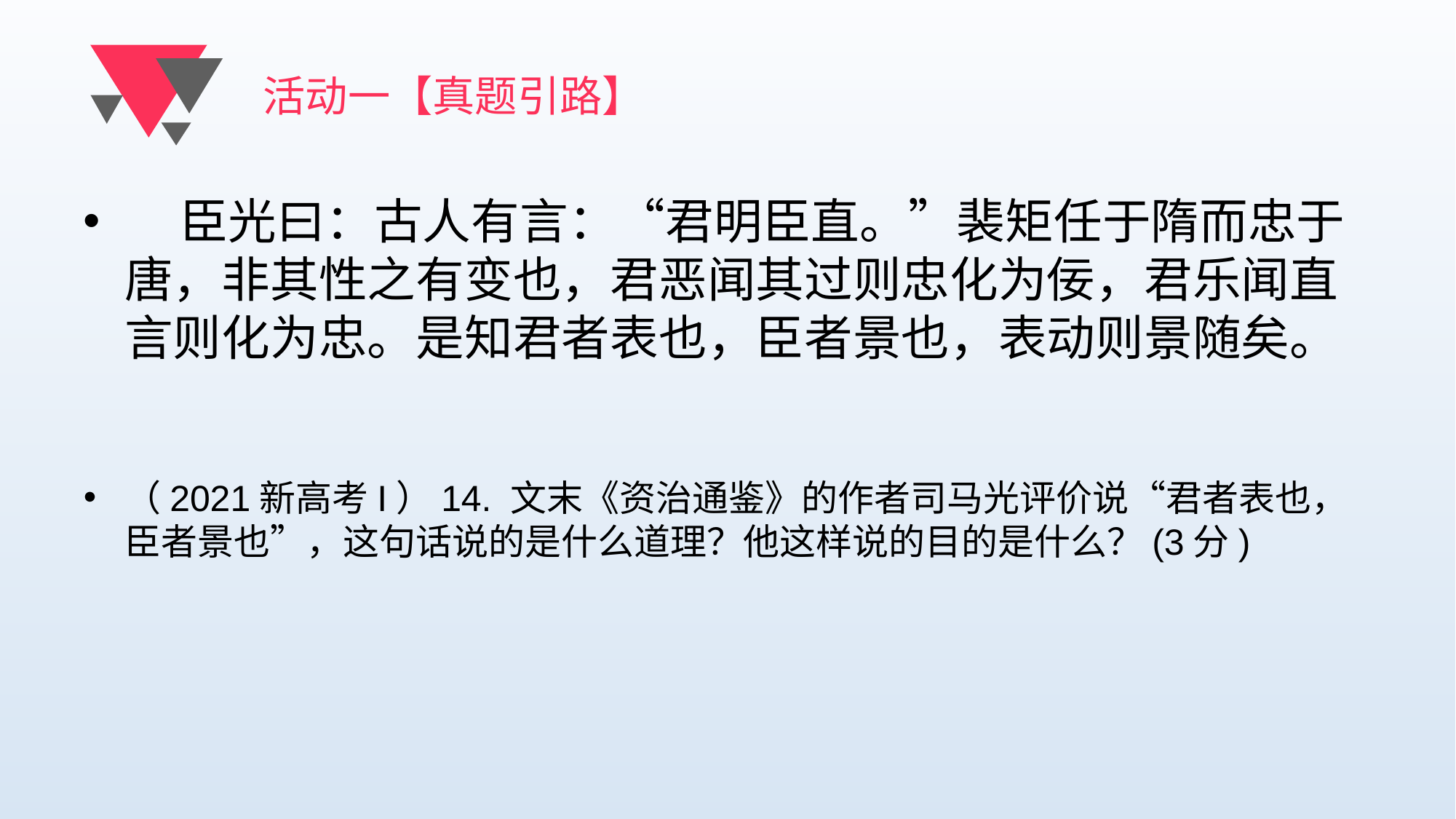

# 活动一【真题引路】
    臣光曰：古人有言：“君明臣直。”裴矩任于隋而忠于唐，非其性之有变也，君恶闻其过则忠化为佞，君乐闻直言则化为忠。是知君者表也，臣者景也，表动则景随矣。

（2021新高考I）14. 文末《资治通鉴》的作者司马光评价说“君者表也，臣者景也”，这句话说的是什么道理？他这样说的目的是什么？(3分)